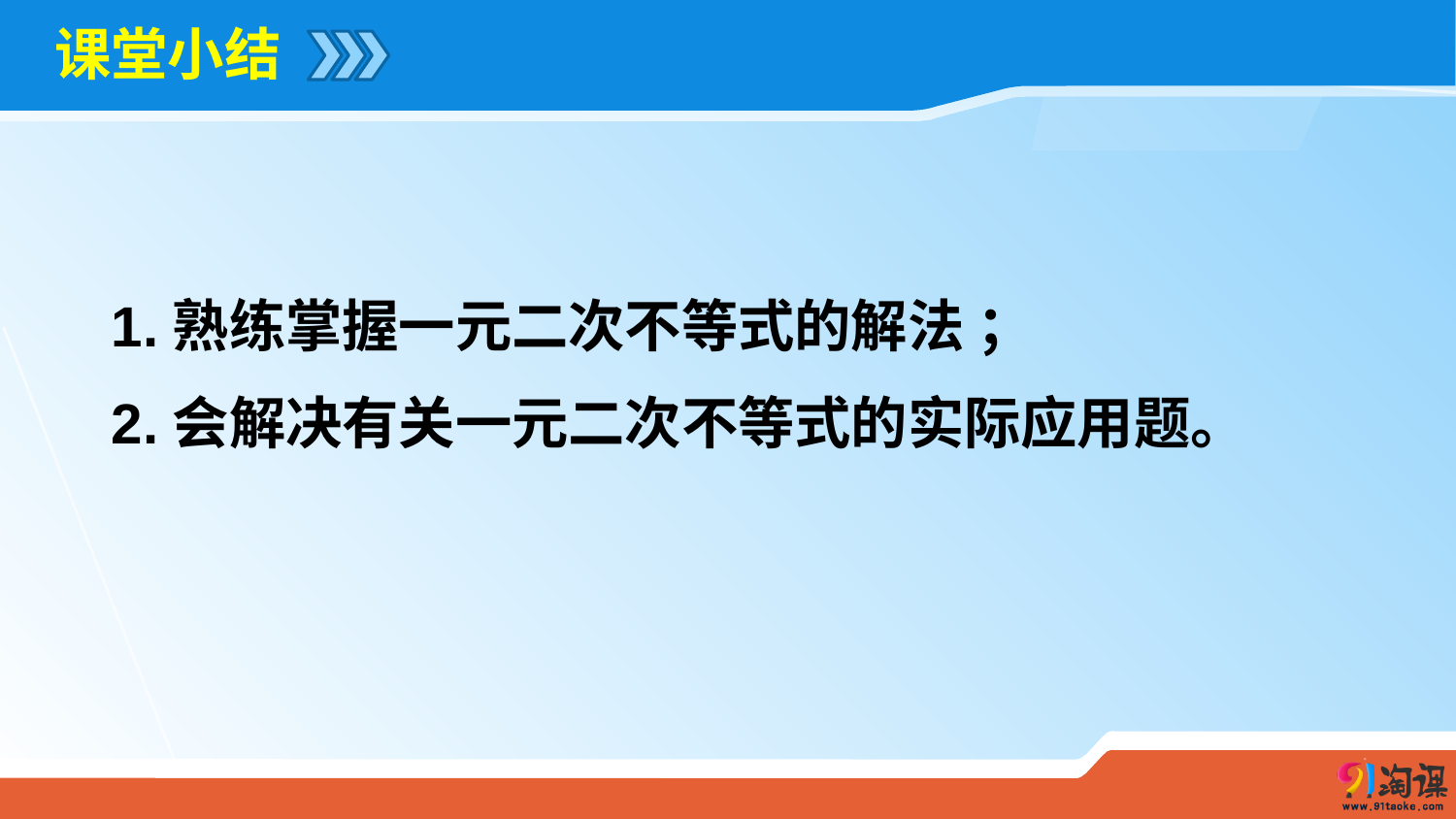

# 课堂小结
1.熟练掌握一元二次不等式的解法 ；
2.会解决有关一元二次不等式的实际应用题。